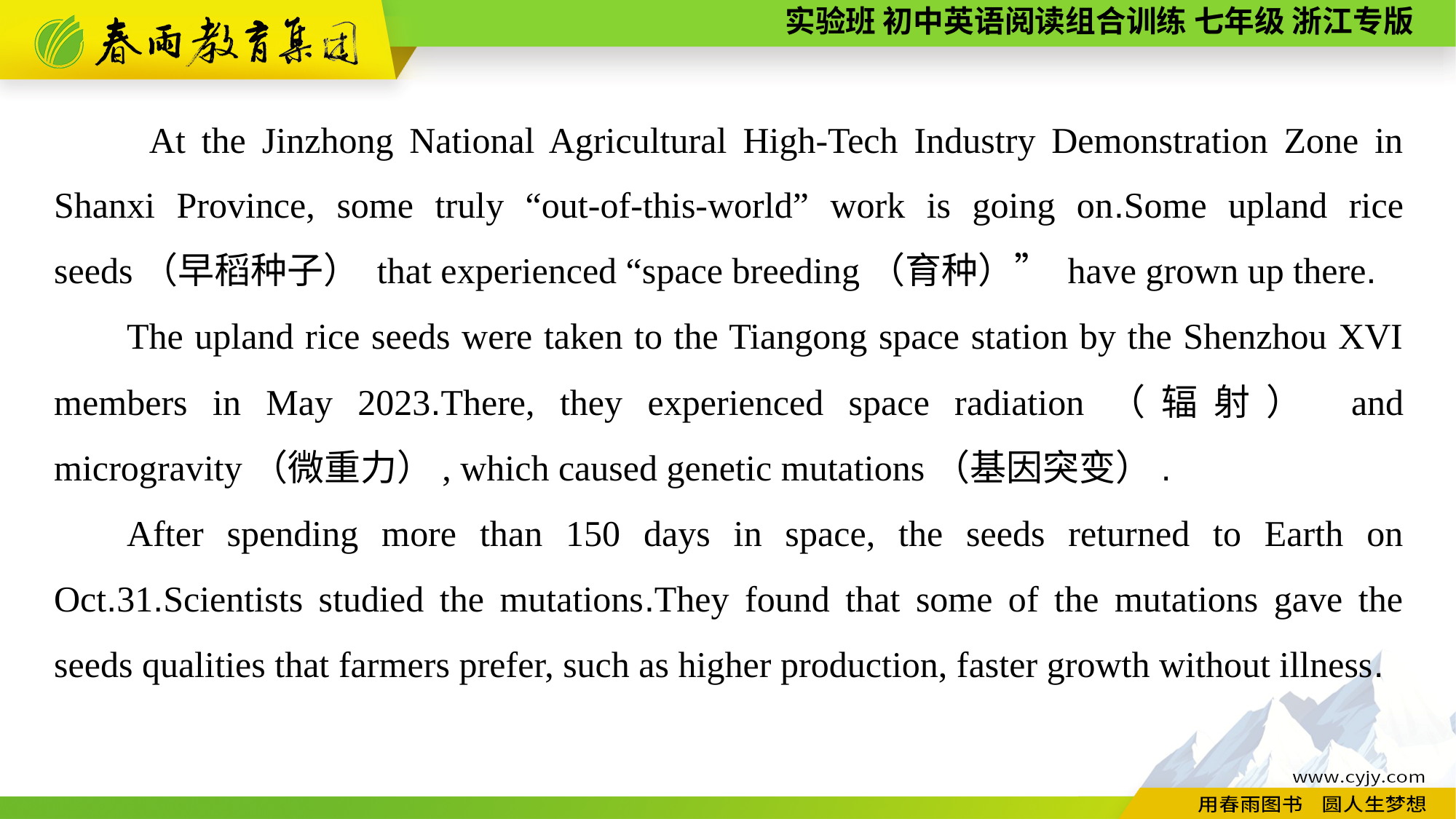

At the Jinzhong National Agricultural High-Tech Industry Demonstration Zone in Shanxi Province, some truly “out-of-this-world” work is going on.Some upland rice seeds（早稻种子） that experienced “space breeding（育种）” have grown up there.
The upland rice seeds were taken to the Tiangong space station by the Shenzhou XVI members in May 2023.There, they experienced space radiation（辐射） and microgravity（微重力）, which caused genetic mutations（基因突变）.
After spending more than 150 days in space, the seeds returned to Earth on Oct.31.Scientists studied the mutations.They found that some of the mutations gave the seeds qualities that farmers prefer, such as higher production, faster growth without illness.